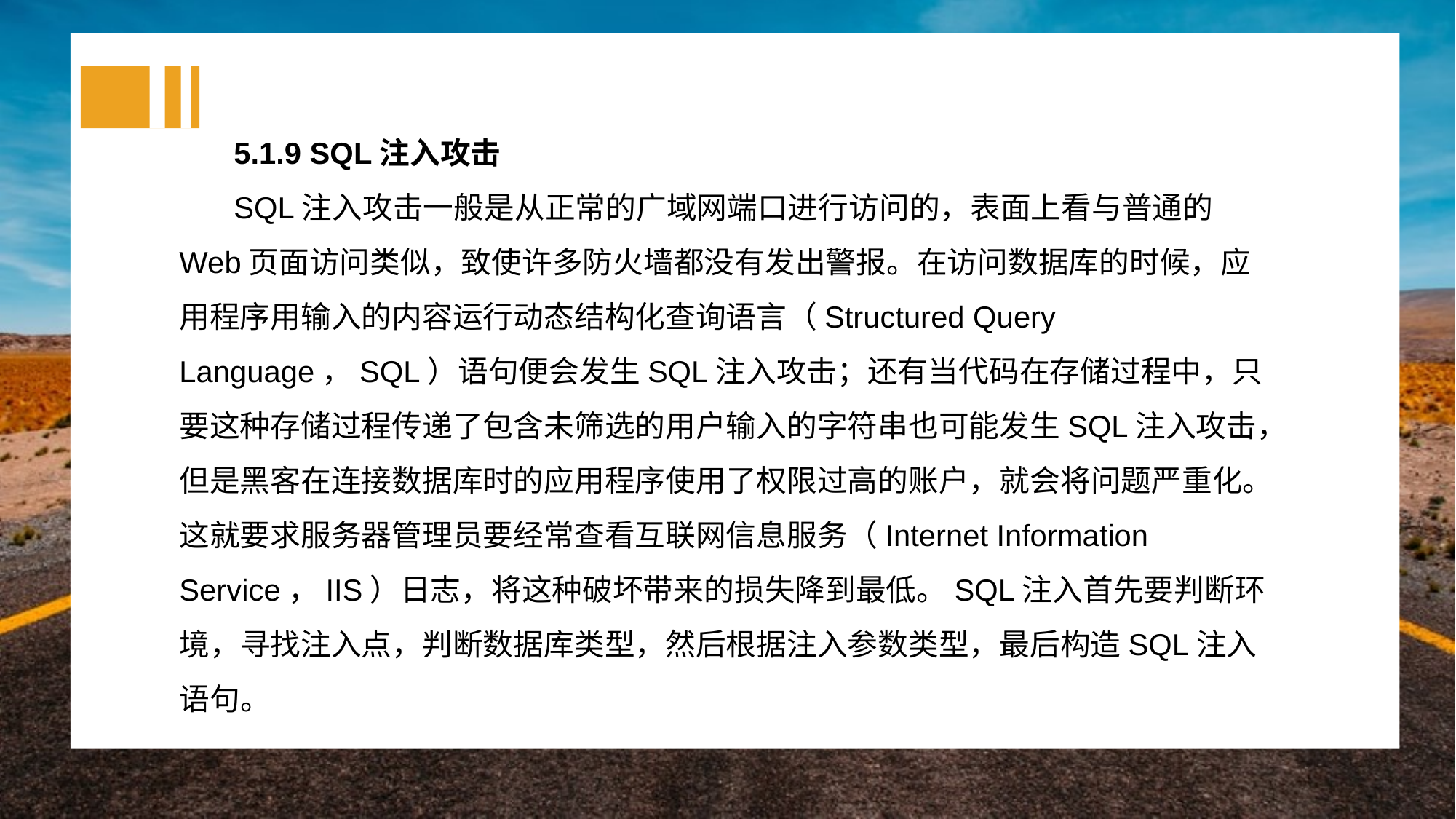

5.1.9 SQL注入攻击
SQL注入攻击一般是从正常的广域网端口进行访问的，表面上看与普通的Web页面访问类似，致使许多防火墙都没有发出警报。在访问数据库的时候，应用程序用输入的内容运行动态结构化查询语言（Structured Query Language，SQL）语句便会发生SQL注入攻击；还有当代码在存储过程中，只要这种存储过程传递了包含未筛选的用户输入的字符串也可能发生SQL注入攻击，但是黑客在连接数据库时的应用程序使用了权限过高的账户，就会将问题严重化。这就要求服务器管理员要经常查看互联网信息服务（Internet Information Service，IIS）日志，将这种破坏带来的损失降到最低。SQL注入首先要判断环境，寻找注入点，判断数据库类型，然后根据注入参数类型，最后构造SQL注入语句。